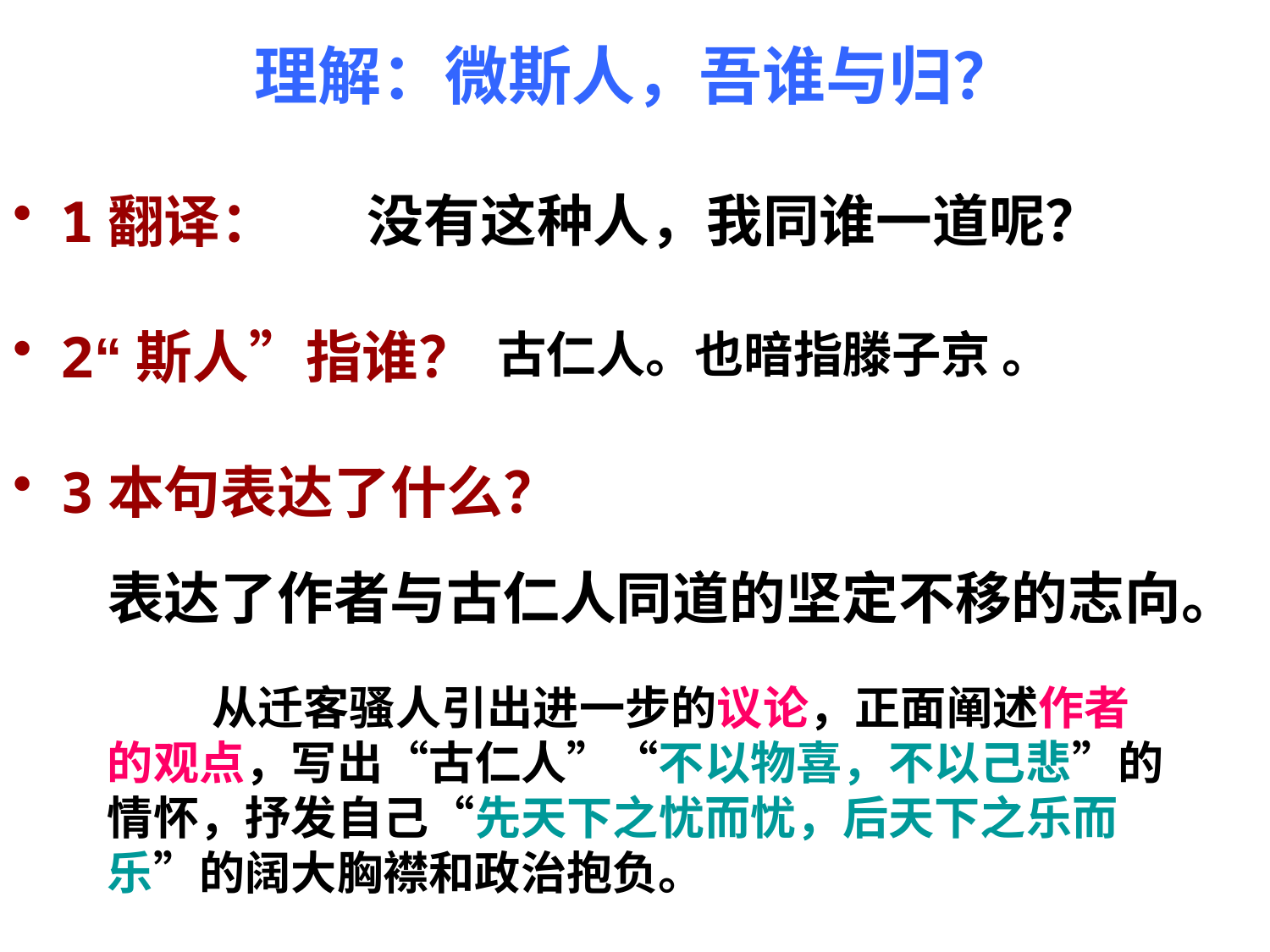

# 理解：微斯人，吾谁与归？
没有这种人，我同谁一道呢？
1翻译：

2“斯人”指谁？

3本句表达了什么？
古仁人。也暗指滕子京 。
表达了作者与古仁人同道的坚定不移的志向。
         从迁客骚人引出进一步的议论，正面阐述作者的观点，写出“古仁人”“不以物喜，不以己悲”的情怀，抒发自己“先天下之忧而忧，后天下之乐而乐”的阔大胸襟和政治抱负。